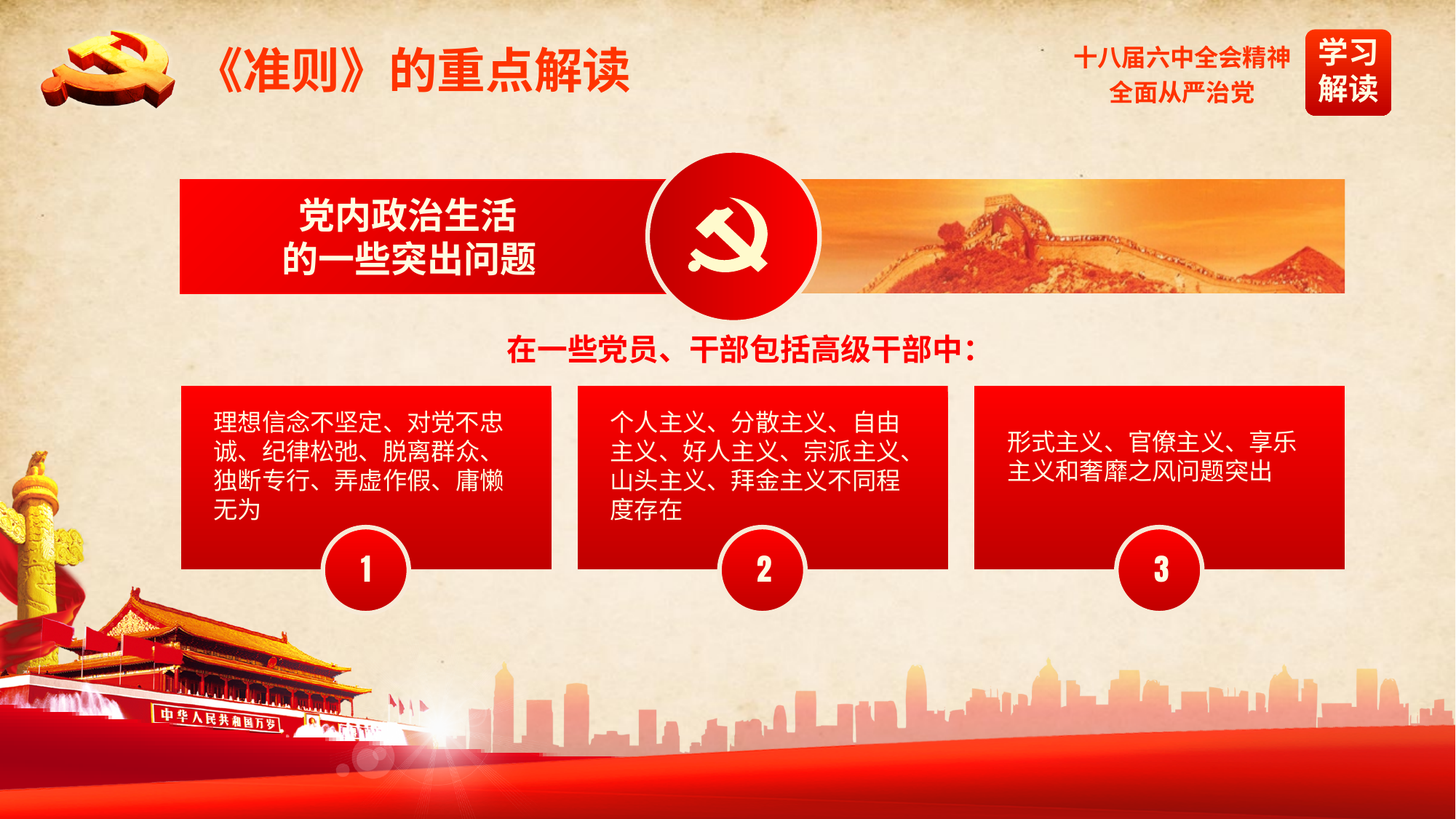

《准则》的重点解读

            党内政治生活
          的一些突出问题

在一些党员、干部包括高级干部中：

理想信念不坚定、对党不忠诚、纪律松弛、脱离群众、独断专行、弄虚作假、庸懒无为

1

个人主义、分散主义、自由主义、好人主义、宗派主义、山头主义、拜金主义不同程度存在

2

形式主义、官僚主义、享乐主义和奢靡之风问题突出

3